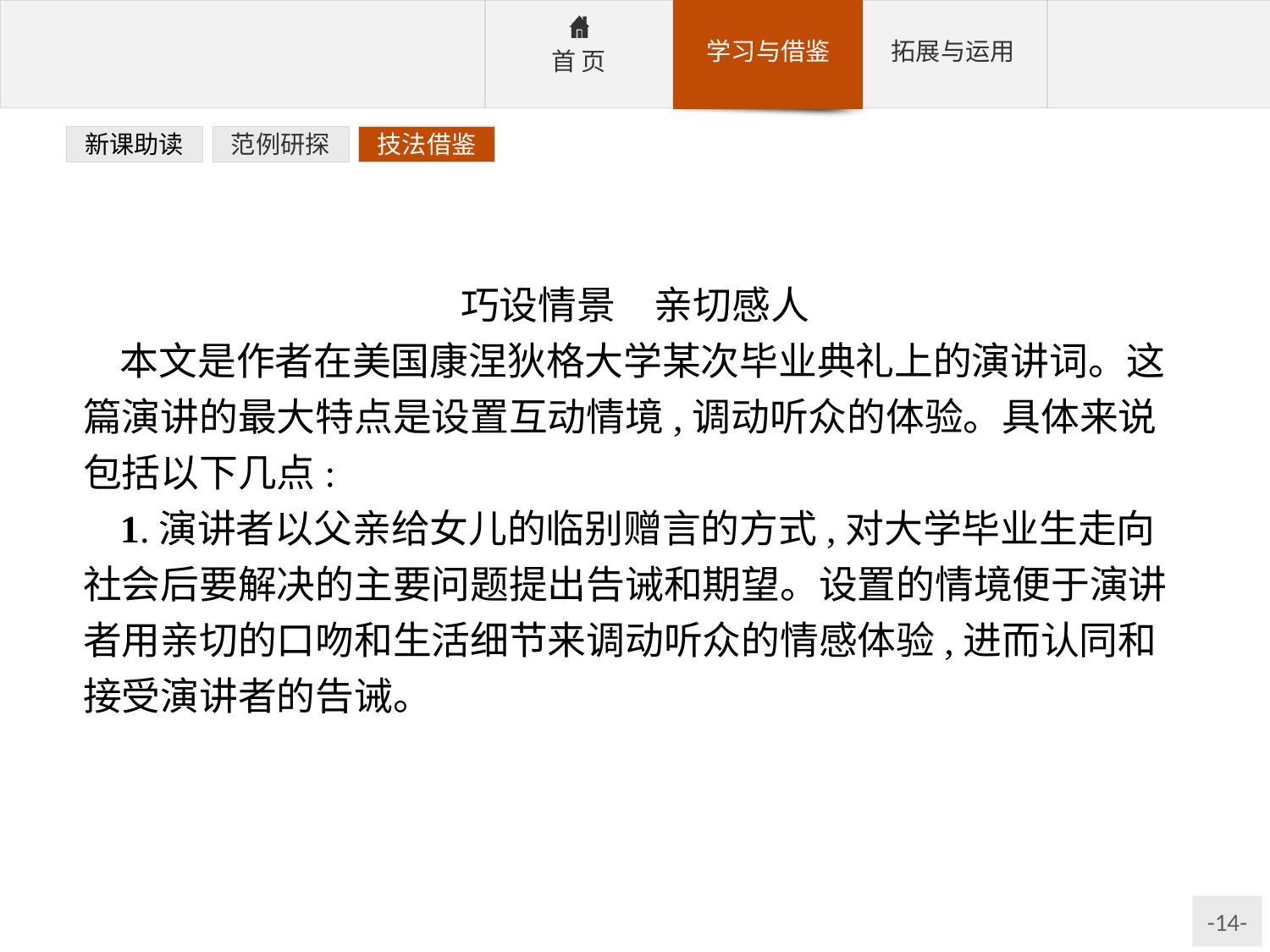

新课助读
范例研探
技法借鉴
巧设情景　亲切感人
本文是作者在美国康涅狄格大学某次毕业典礼上的演讲词。这篇演讲的最大特点是设置互动情境,调动听众的体验。具体来说包括以下几点:
1.演讲者以父亲给女儿的临别赠言的方式,对大学毕业生走向社会后要解决的主要问题提出告诫和期望。设置的情境便于演讲者用亲切的口吻和生活细节来调动听众的情感体验,进而认同和接受演讲者的告诫。